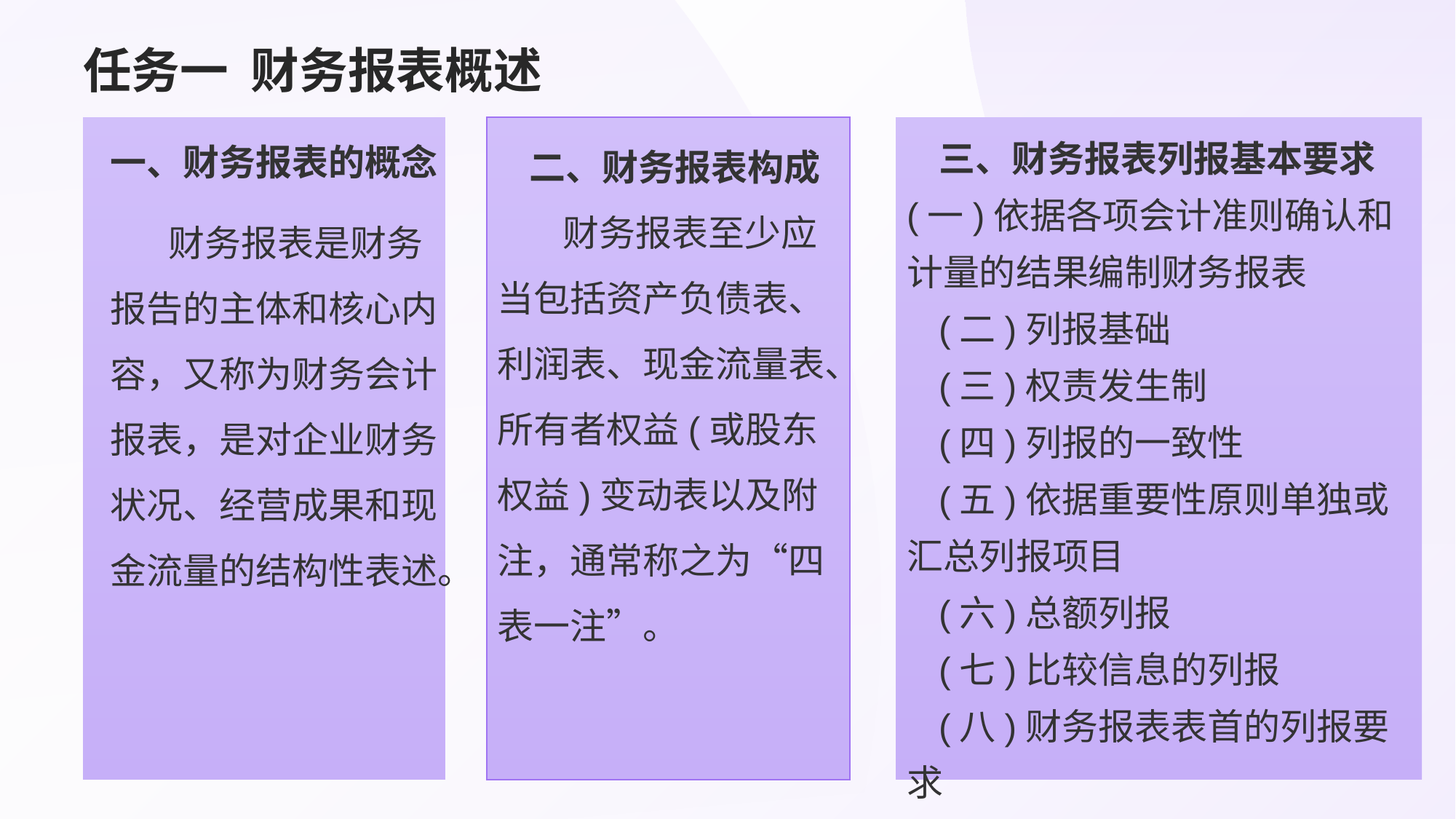

# 任务一  财务报表概述
一、财务报表的概念
      财务报表是财务报告的主体和核心内容，又称为财务会计报表，是对企业财务状况、经营成果和现金流量的结构性表述。
二、财务报表构成
   财务报表至少应当包括资产负债表、利润表、现金流量表、所有者权益(或股东权益)变动表以及附注，通常称之为“四表一注”。
三、财务报表列报基本要求   (一)依据各项会计准则确认和计量的结果编制财务报表
(二)列报基础
(三)权责发生制
(四)列报的一致性
(五)依据重要性原则单独或汇总列报项目
(六)总额列报
(七)比较信息的列报
(八)财务报表表首的列报要求